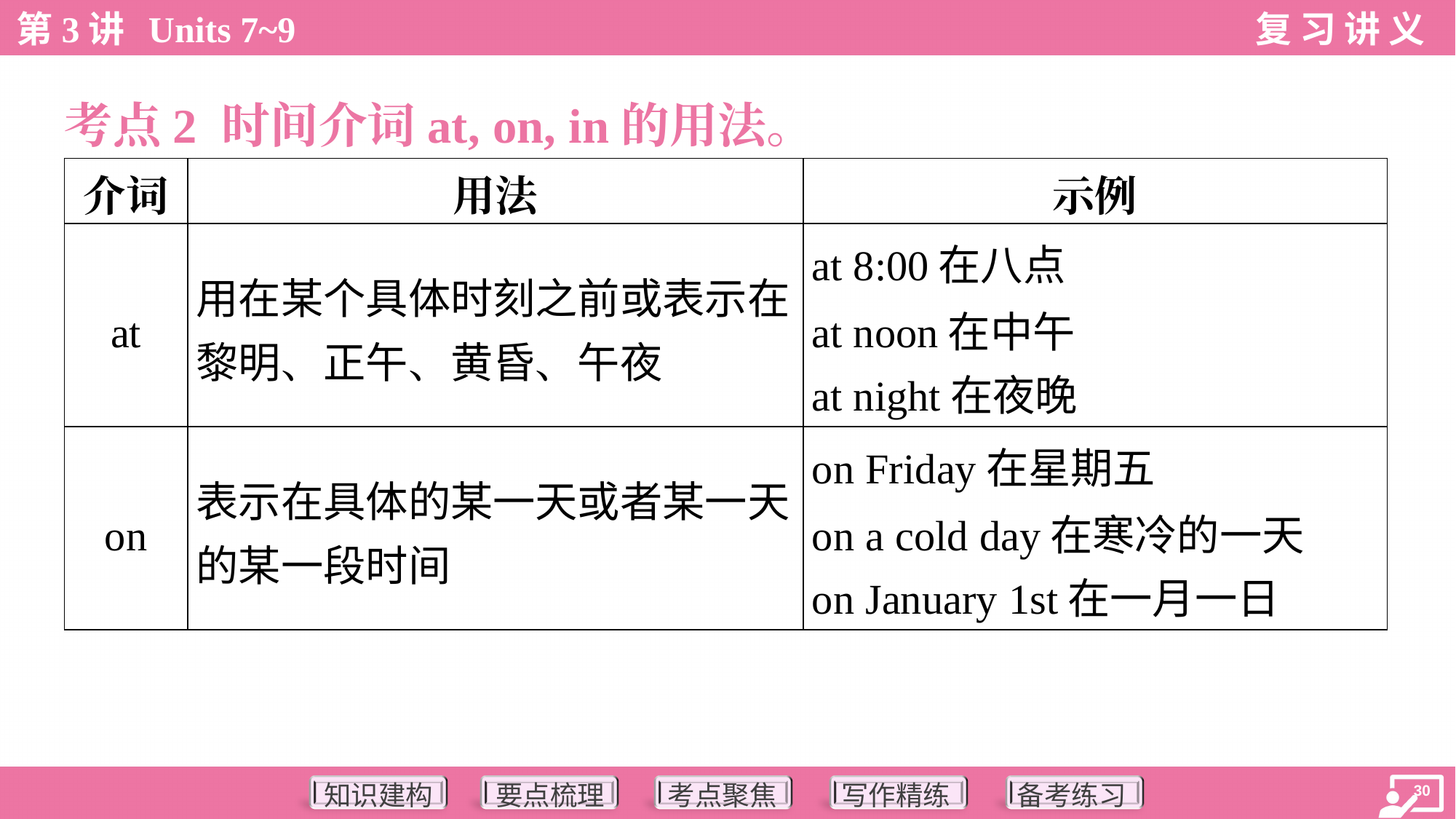

考点2 时间介词at, on, in的用法。
| 介词 | 用法 | 示例 |
| --- | --- | --- |
| at | 用在某个具体时刻之前或表示在 黎明、正午、黄昏、午夜 | at 8:00在八点 at noon在中午 at night在夜晚 |
| on | 表示在具体的某一天或者某一天 的某一段时间 | on Friday在星期五 on a cold day在寒冷的一天 on January 1st在一月一日 |